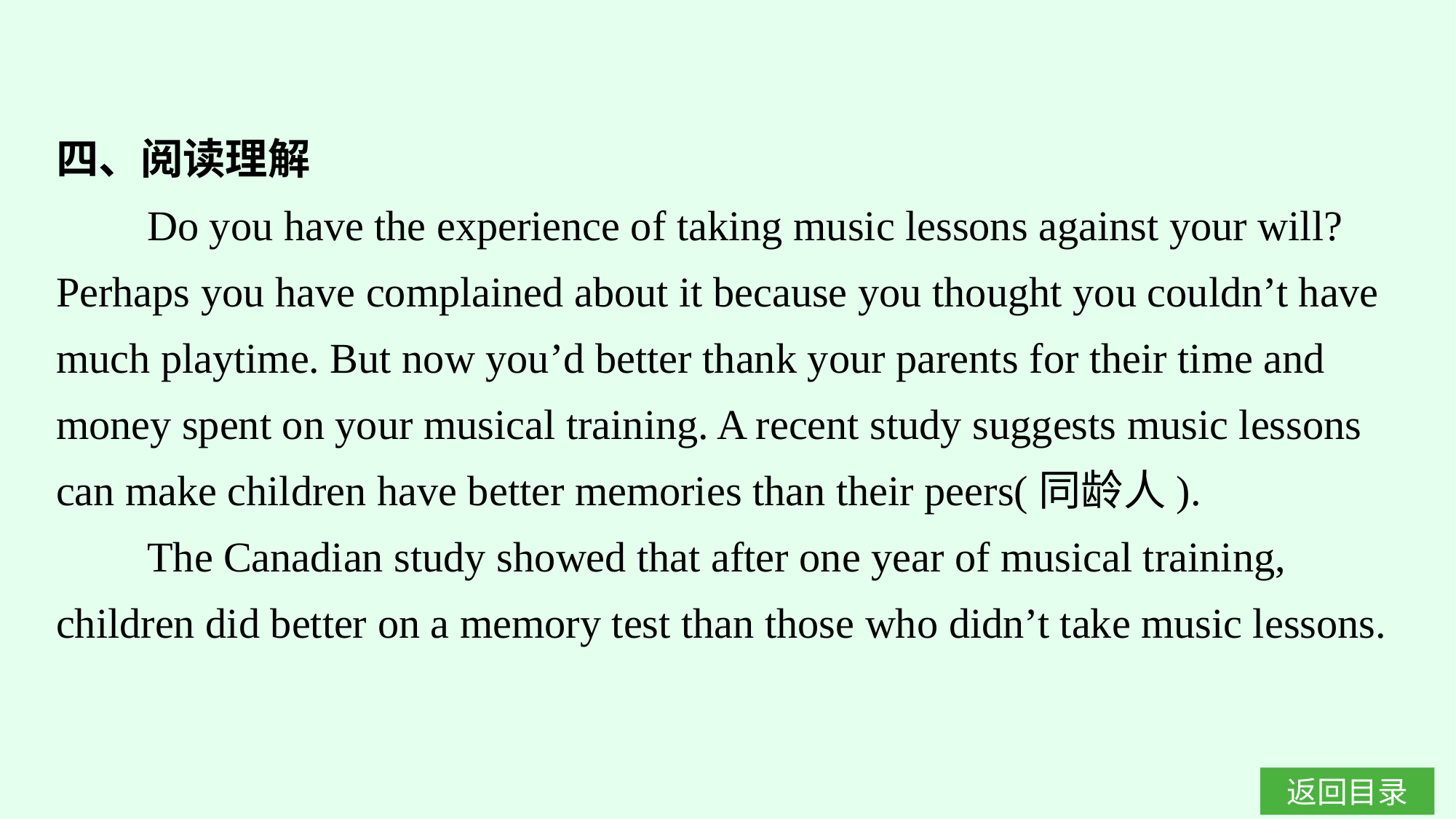

四、阅读理解
Do you have the experience of taking music lessons against your will? Perhaps you have complained about it because you thought you couldn’t have much playtime. But now you’d better thank your parents for their time and money spent on your musical training. A recent study suggests music lessons can make children have better memories than their peers(同龄人).
The Canadian study showed that after one year of musical training, children did better on a memory test than those who didn’t take music lessons.